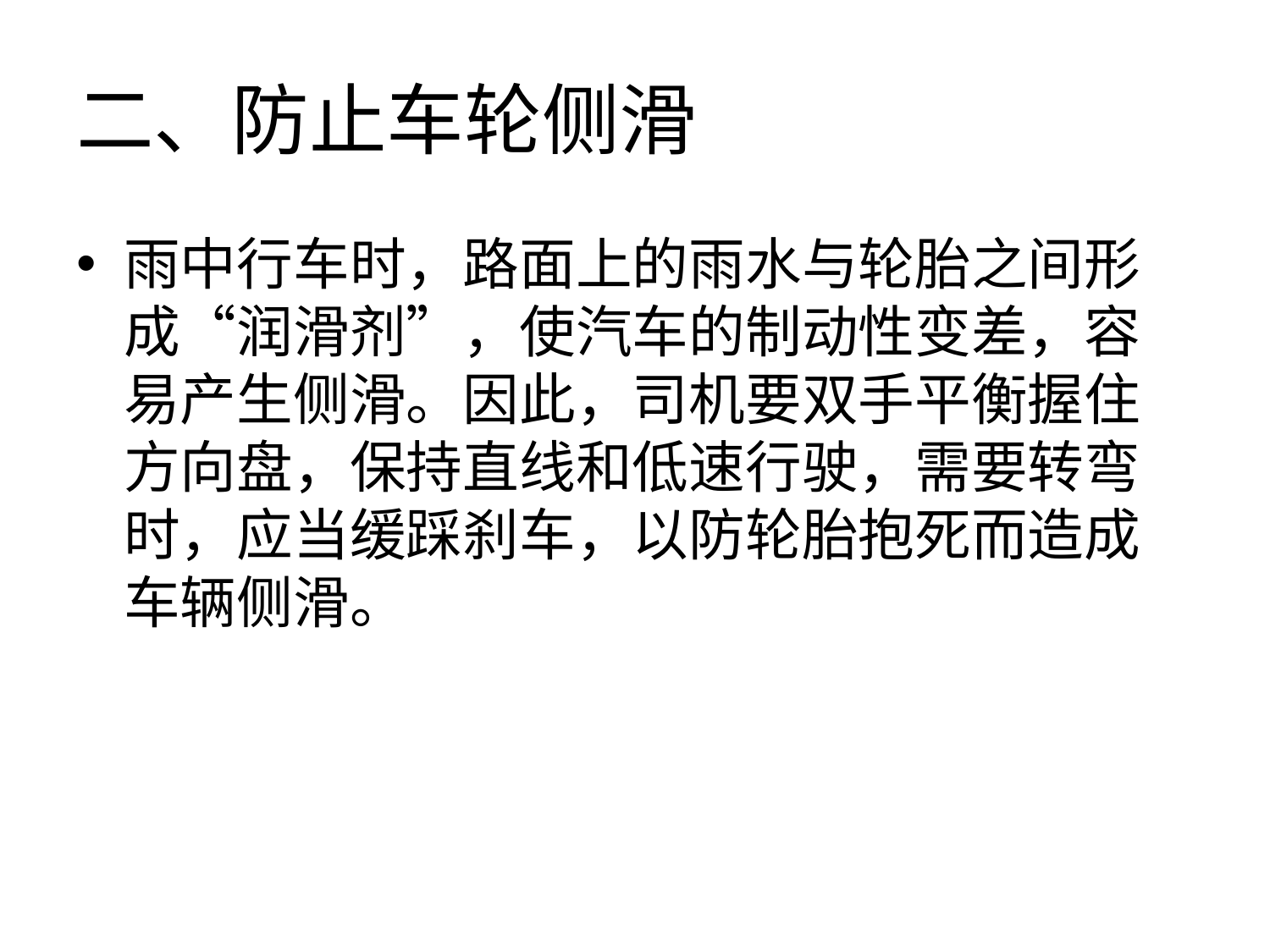

# 二、防止车轮侧滑
雨中行车时，路面上的雨水与轮胎之间形成“润滑剂”，使汽车的制动性变差，容易产生侧滑。因此，司机要双手平衡握住方向盘，保持直线和低速行驶，需要转弯时，应当缓踩刹车，以防轮胎抱死而造成车辆侧滑。